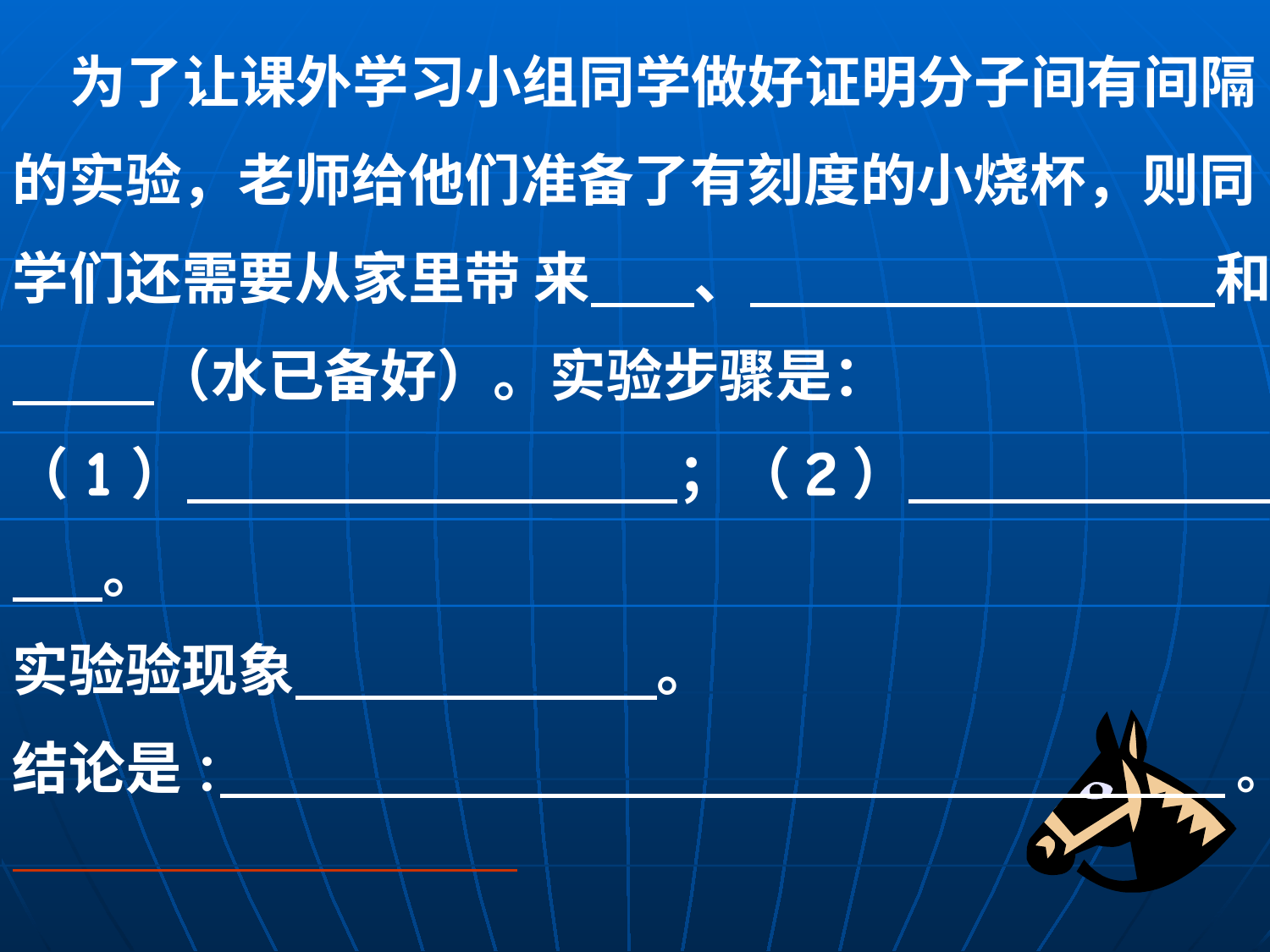

为了让课外学习小组同学做好证明分子间有间隔的实验，老师给他们准备了有刻度的小烧杯，则同学们还需要从家里带 来        、                                    和              （水已备好）。实验步骤是：
（1）                                      ；（2）                                      。
实验验现象                            。
结论是:                                               。